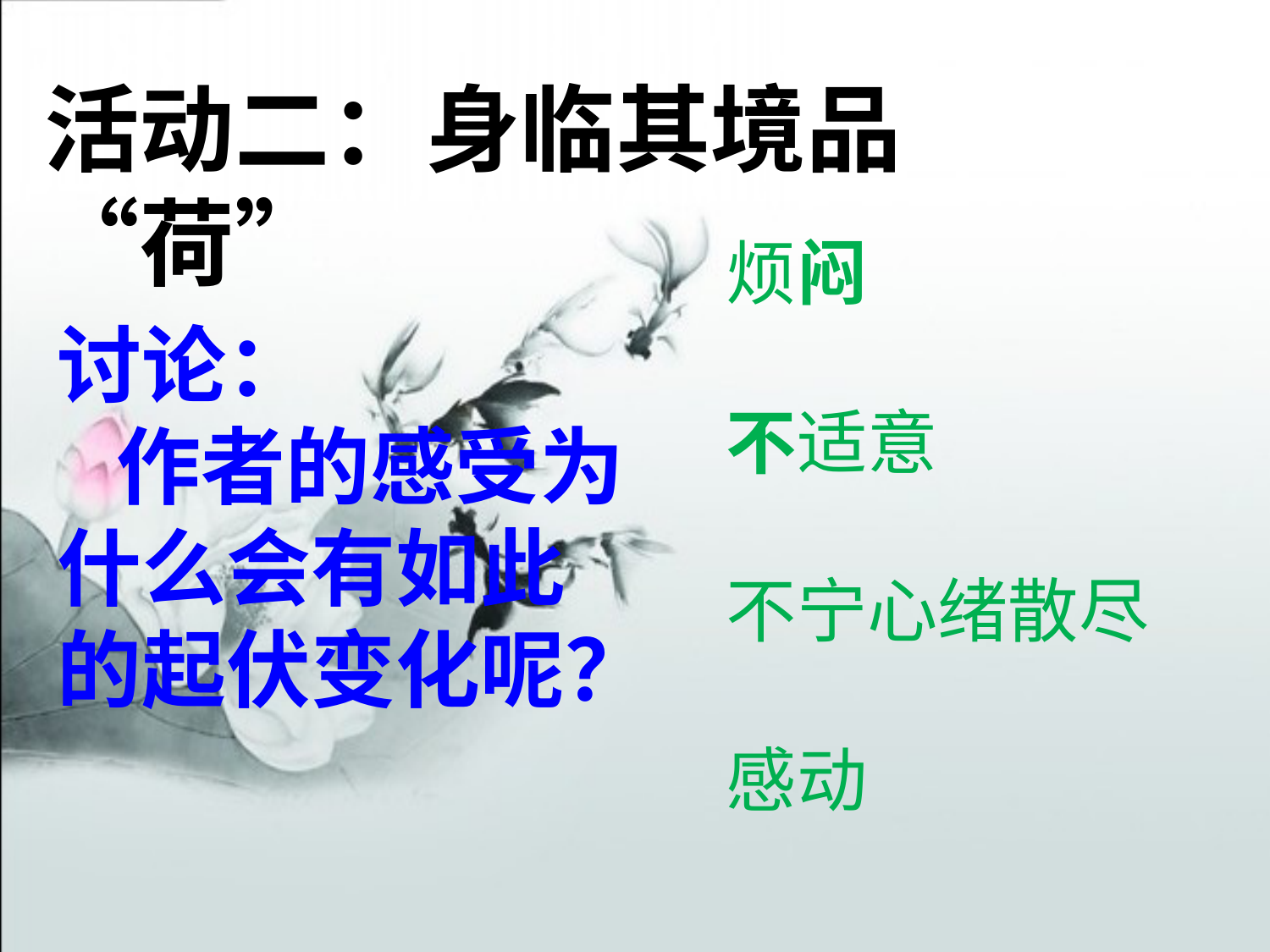

活动二：身临其境品“荷”
烦闷

不适意

不宁心绪散尽

感动
讨论：
  作者的感受为什么会有如此的起伏变化呢？